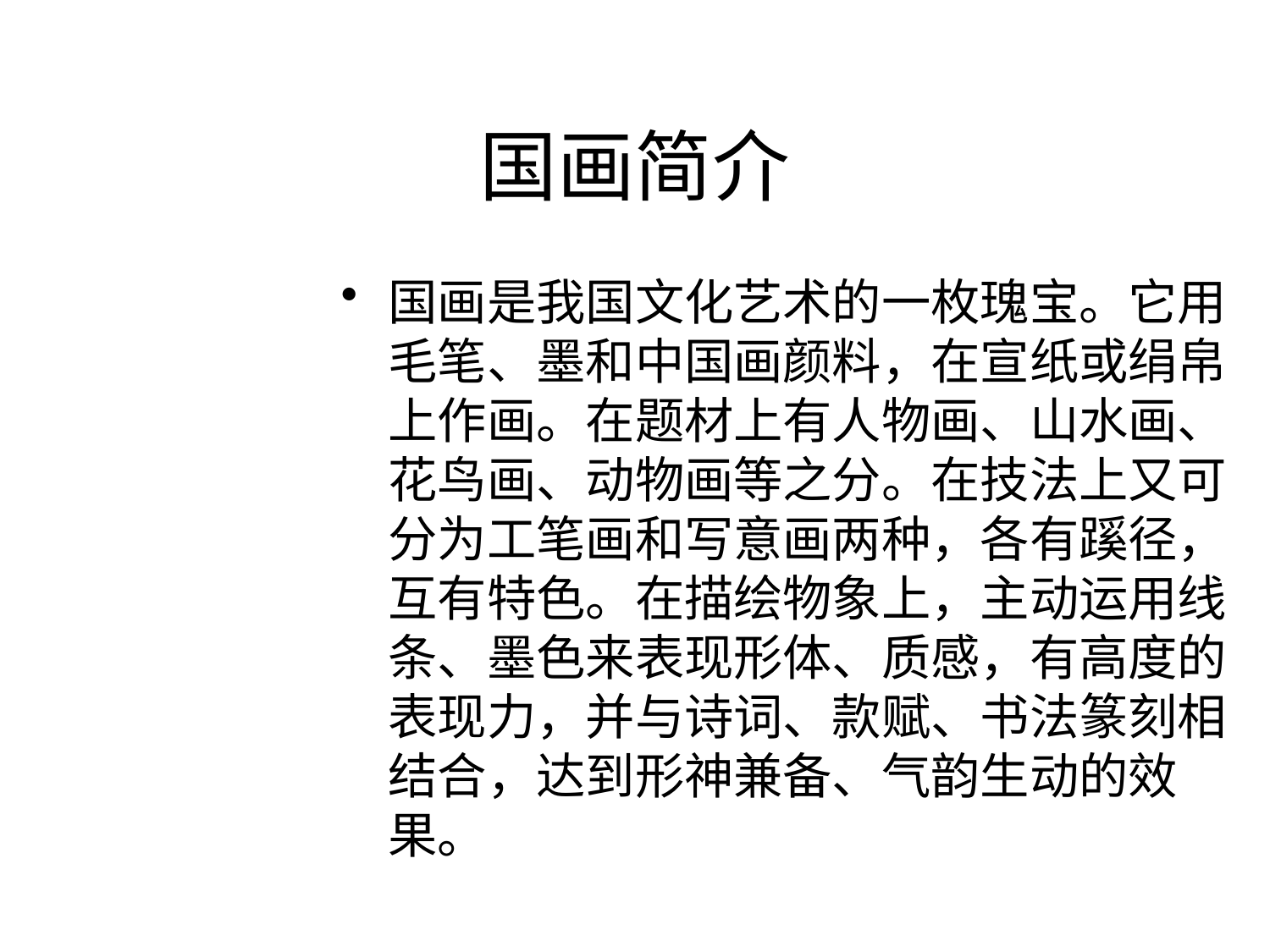

# 国画简介
国画是我国文化艺术的一枚瑰宝。它用毛笔、墨和中国画颜料，在宣纸或绢帛上作画。在题材上有人物画、山水画、花鸟画、动物画等之分。在技法上又可分为工笔画和写意画两种，各有蹊径，互有特色。在描绘物象上，主动运用线条、墨色来表现形体、质感，有高度的表现力，并与诗词、款赋、书法篆刻相结合，达到形神兼备、气韵生动的效果。